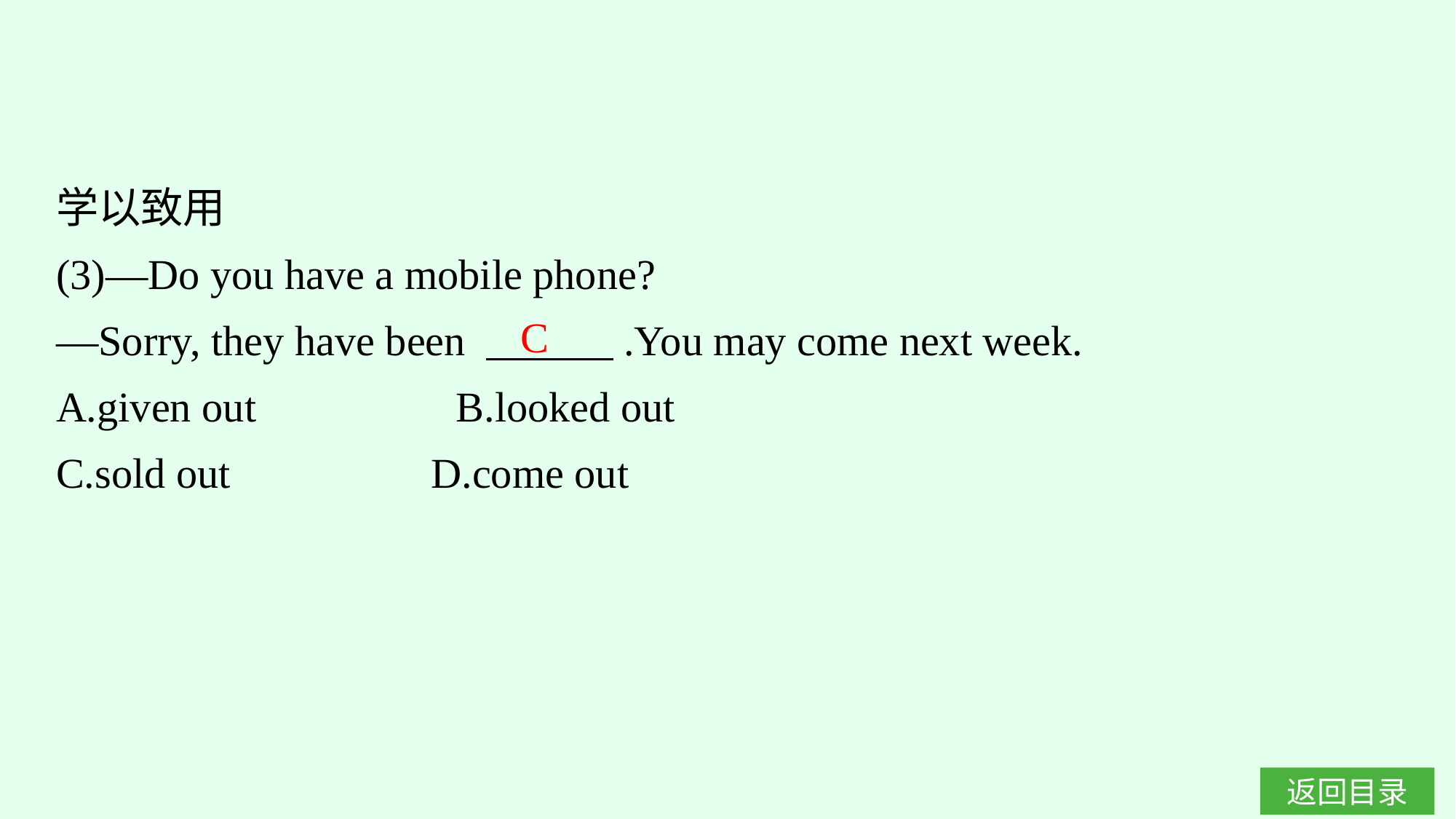

学以致用
(3)—Do you have a mobile phone?
—Sorry, they have been 　　　.You may come next week.
A.given out　　　　 B.looked out
C.sold out		D.come out
C